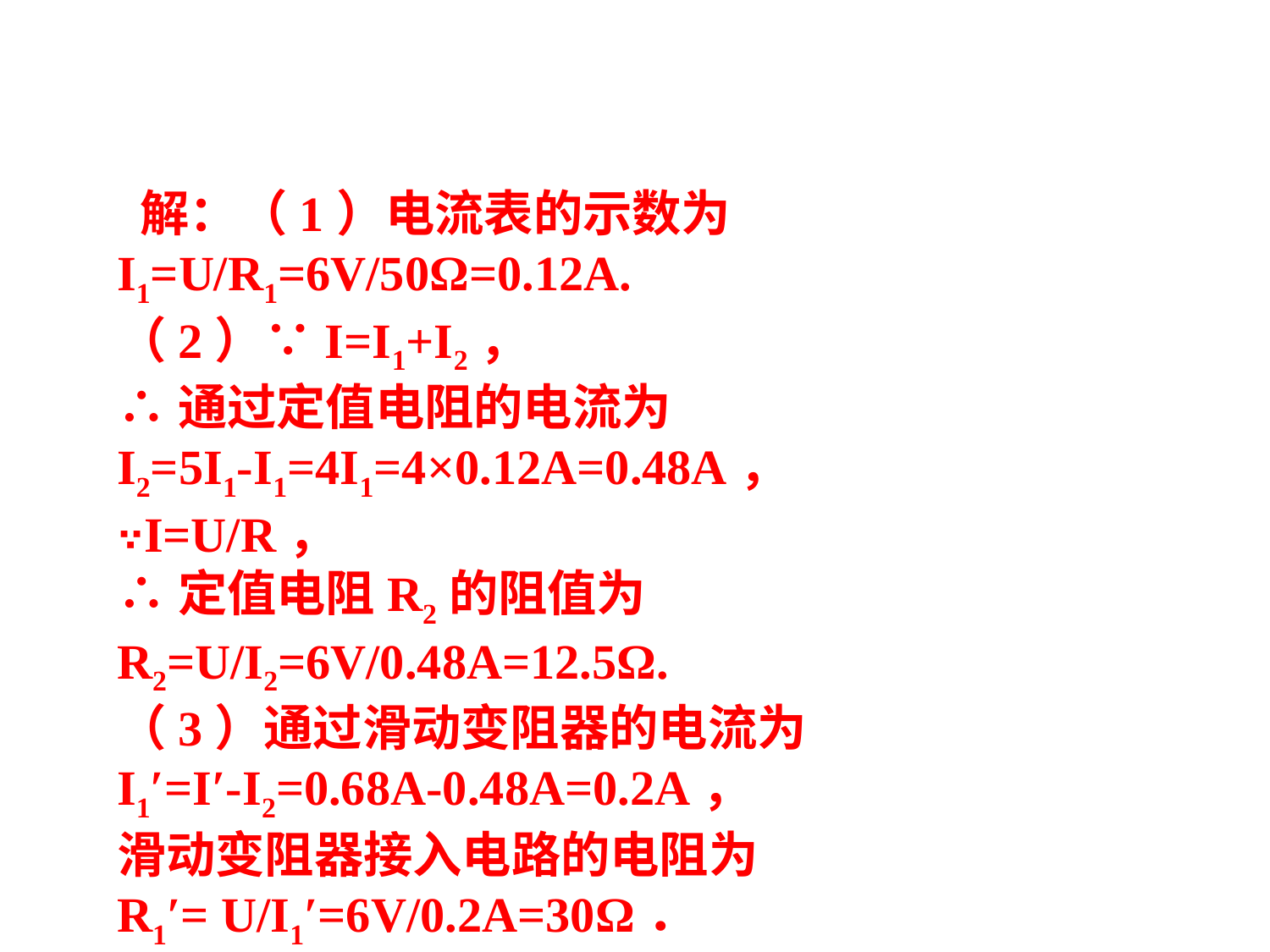

解：（1）电流表的示数为
I1=U/R1=6V/50Ω=0.12A.
（2）∵I=I1+I2，
∴通过定值电阻的电流为
I2=5I1-I1=4I1=4×0.12A=0.48A，
∵I=U/R，
∴定值电阻R2的阻值为
R2=U/I2=6V/0.48A=12.5Ω.
（3）通过滑动变阻器的电流为
I1′=I′-I2=0.68A-0.48A=0.2A，
滑动变阻器接入电路的电阻为
R1′= U/I1′=6V/0.2A=30Ω．